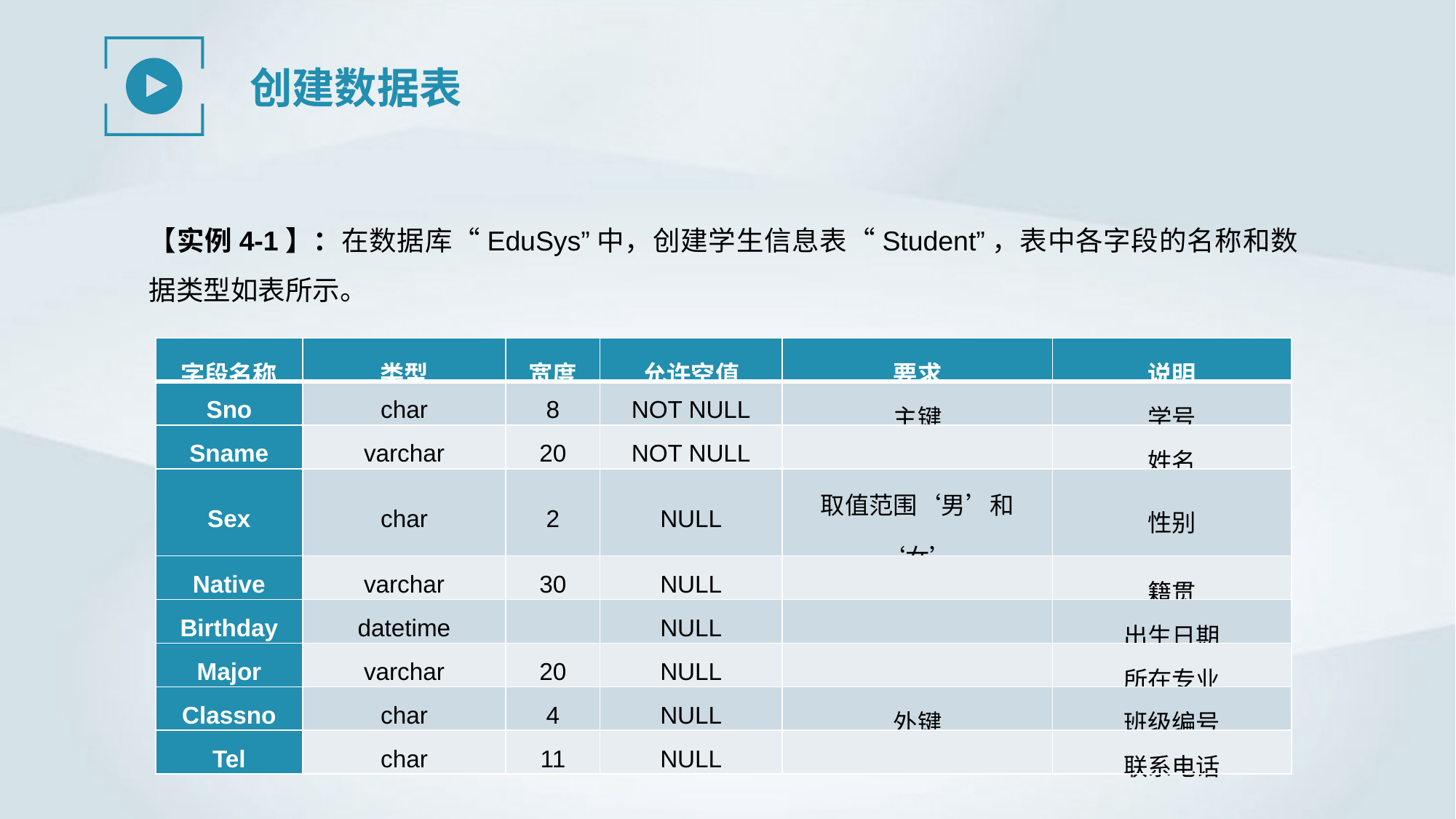

创建数据表
【实例4-1】：在数据库“EduSys”中，创建学生信息表“Student”，表中各字段的名称和数据类型如表所示。
| 字段名称 | 类型 | 宽度 | 允许空值 | 要求 | 说明 |
| --- | --- | --- | --- | --- | --- |
| Sno | char | 8 | NOT NULL | 主键 | 学号 |
| Sname | varchar | 20 | NOT NULL |  | 姓名 |
| Sex | char | 2 | NULL | 取值范围‘男’和‘女’ | 性别 |
| Native | varchar | 30 | NULL |  | 籍贯 |
| Birthday | datetime |  | NULL |  | 出生日期 |
| Major | varchar | 20 | NULL |  | 所在专业 |
| Classno | char | 4 | NULL | 外键 | 班级编号 |
| Tel | char | 11 | NULL |  | 联系电话 |